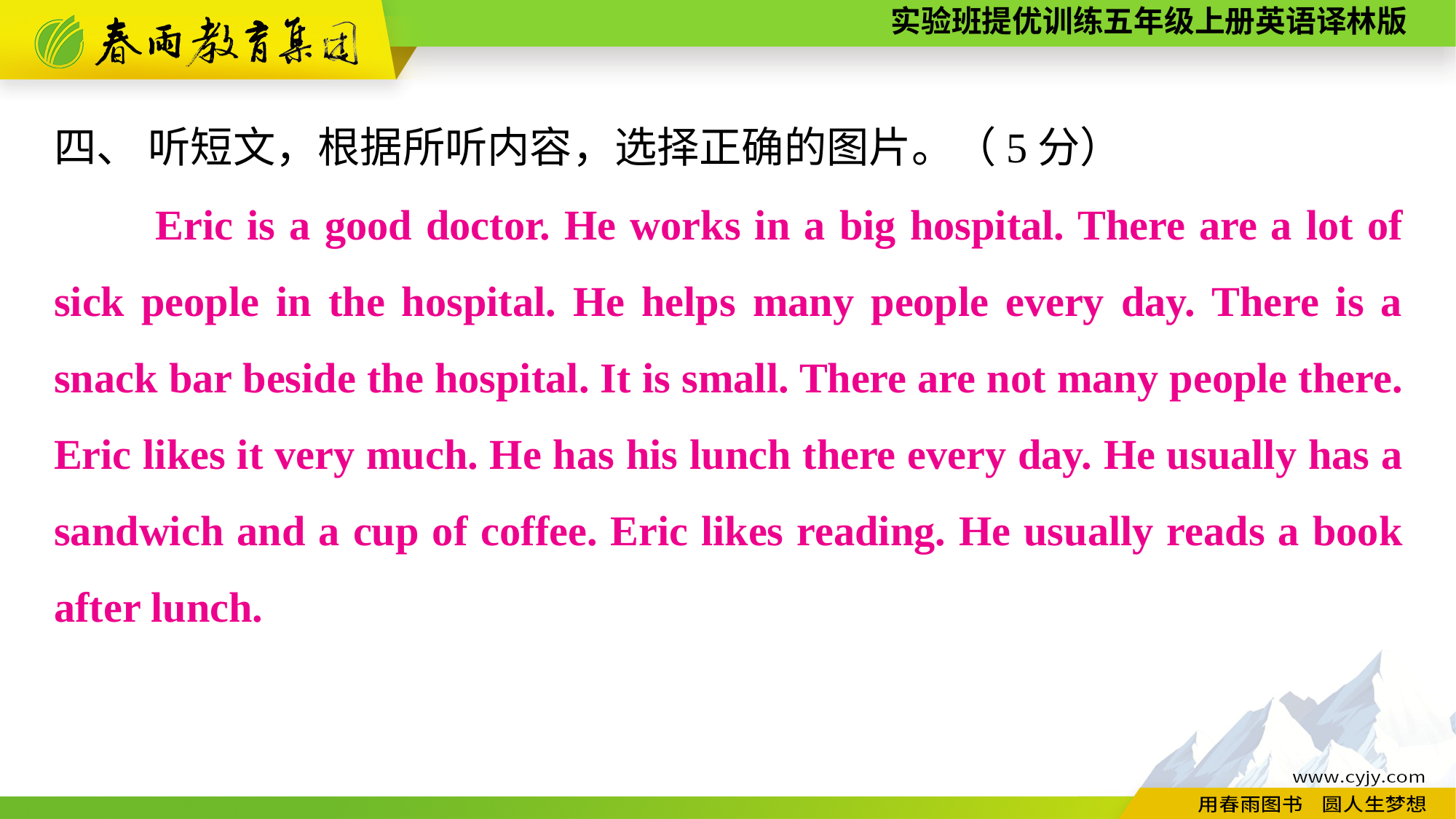

四、 听短文，根据所听内容，选择正确的图片。（5分）
　　Eric is a good doctor. He works in a big hospital. There are a lot of sick people in the hospital. He helps many people every day. There is a snack bar beside the hospital. It is small. There are not many people there. Eric likes it very much. He has his lunch there every day. He usually has a sandwich and a cup of coffee. Eric likes reading. He usually reads a book after lunch.